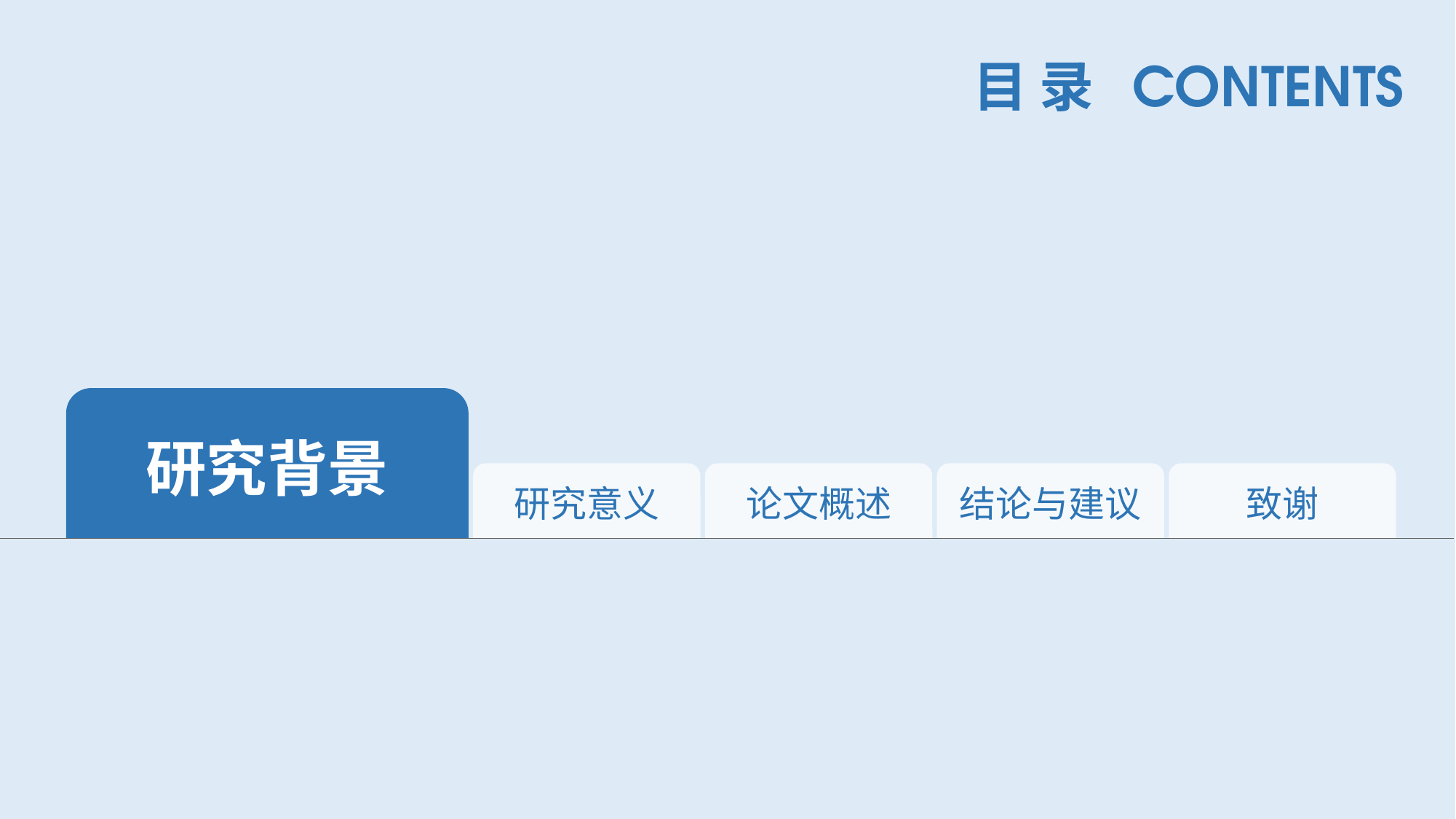

目 录  CONTENTS
研究背景
研究意义
论文概述
结论与建议
致谢